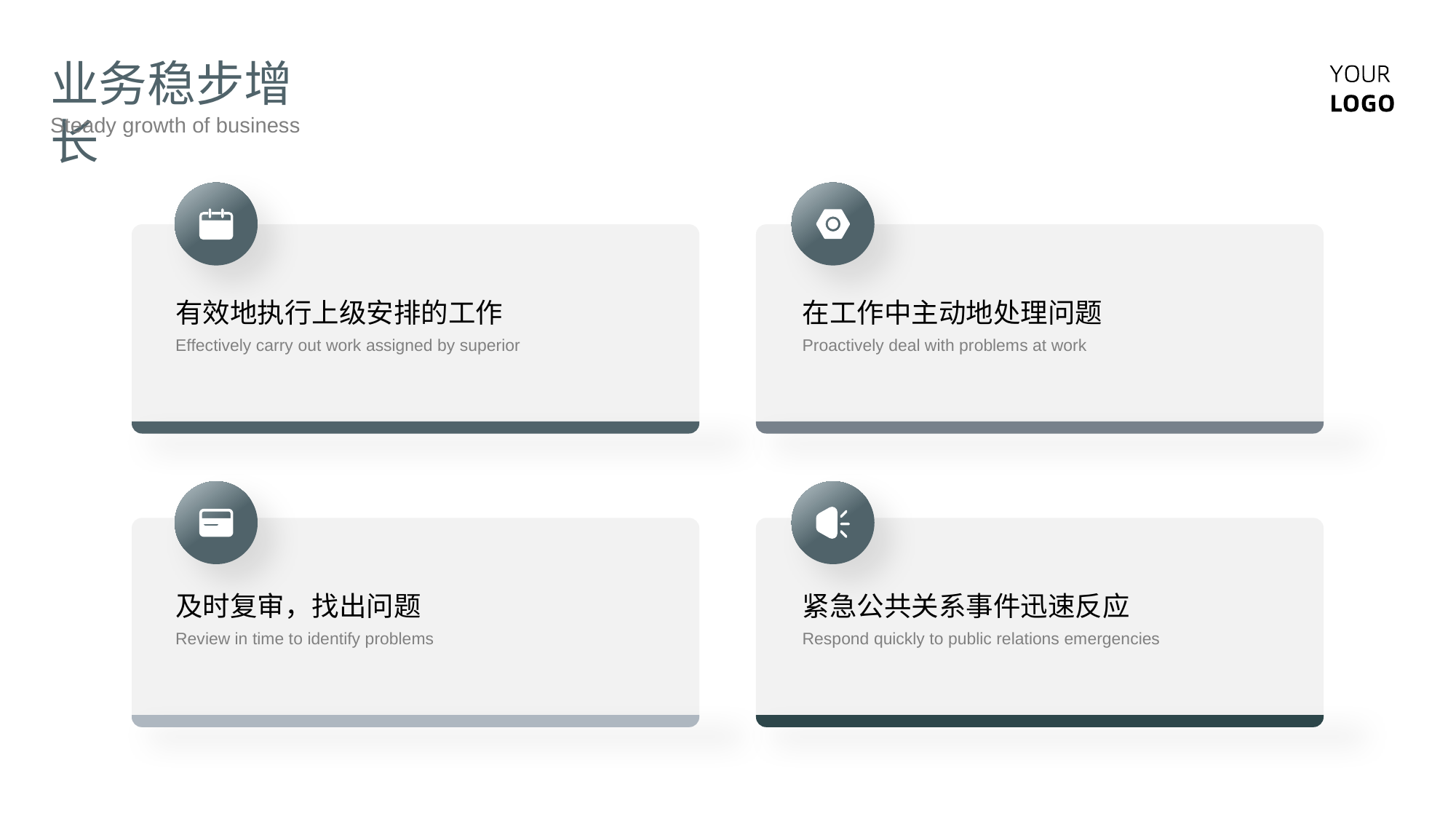

业务稳步增长

Steady growth of business

有效地执行上级安排的工作
在工作中主动地处理问题
Effectively carry out work assigned by superior
Proactively deal with problems at work

及时复审，找出问题
紧急公共关系事件迅速反应
Review in time to identify problems
Respond quickly to public relations emergencies